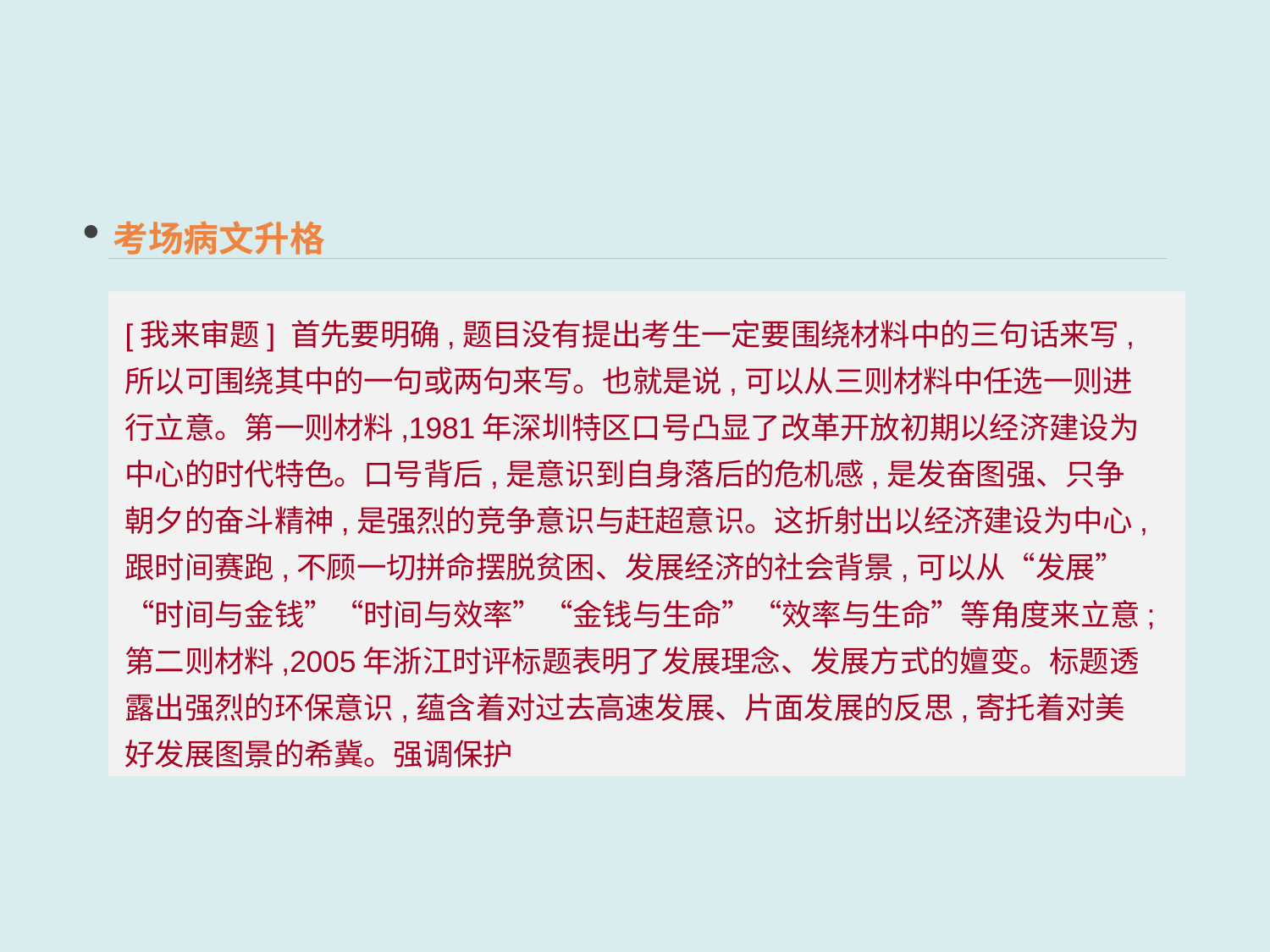

考场病文升格

[我来审题] 首先要明确,题目没有提出考生一定要围绕材料中的三句话来写,所以可围绕其中的一句或两句来写。也就是说,可以从三则材料中任选一则进行立意。第一则材料,1981年深圳特区口号凸显了改革开放初期以经济建设为中心的时代特色。口号背后,是意识到自身落后的危机感,是发奋图强、只争朝夕的奋斗精神,是强烈的竞争意识与赶超意识。这折射出以经济建设为中心,跟时间赛跑,不顾一切拼命摆脱贫困、发展经济的社会背景,可以从“发展”“时间与金钱”“时间与效率”“金钱与生命”“效率与生命”等角度来立意;第二则材料,2005年浙江时评标题表明了发展理念、发展方式的嬗变。标题透露出强烈的环保意识,蕴含着对过去高速发展、片面发展的反思,寄托着对美好发展图景的希冀。强调保护